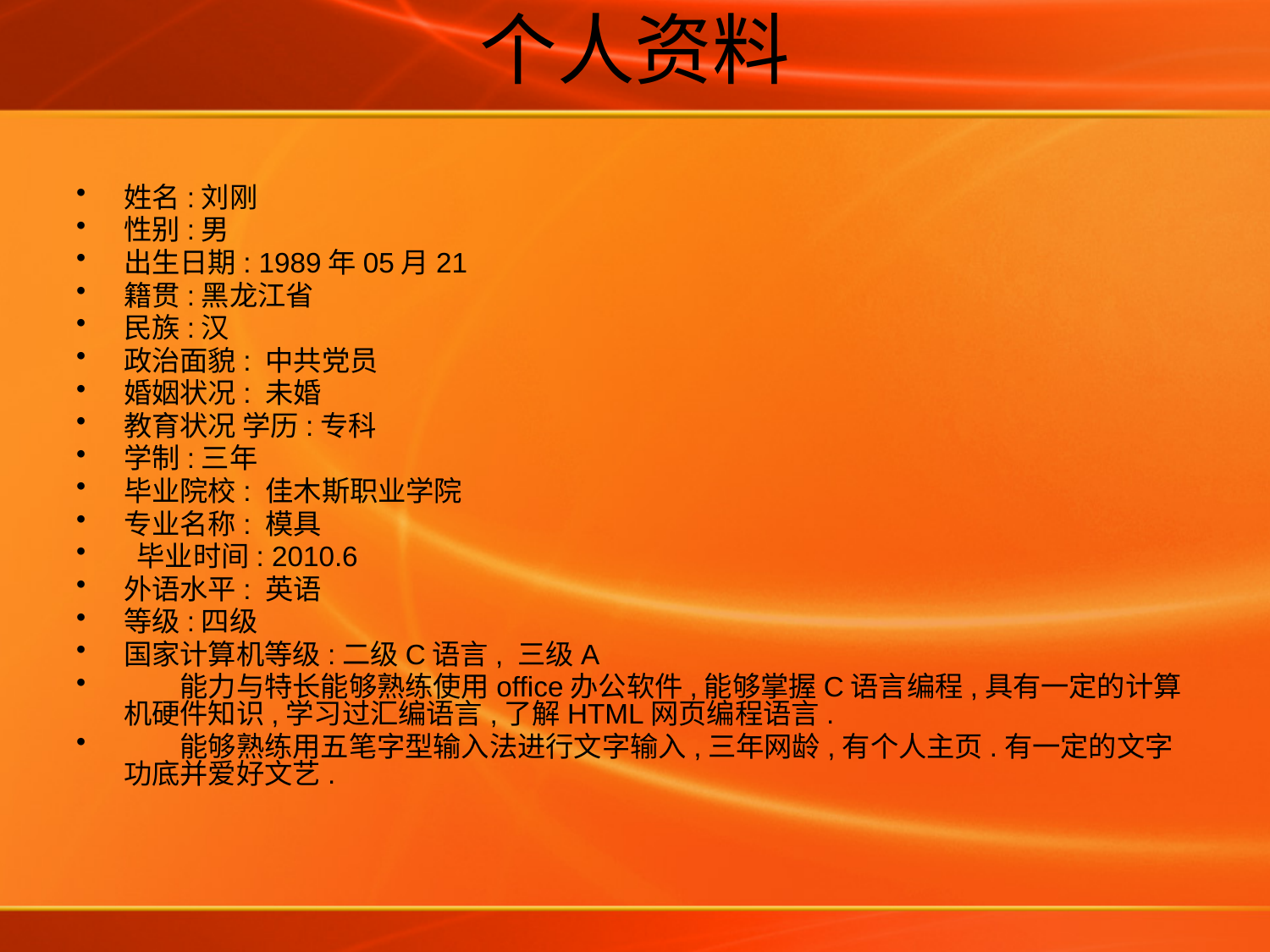

# 个人资料
姓名:刘刚
性别:男
出生日期: 1989年05月21
籍贯:黑龙江省
民族:汉
政治面貌: 中共党员
婚姻状况: 未婚
教育状况 学历:专科
学制:三年
毕业院校: 佳木斯职业学院
专业名称: 模具
 毕业时间: 2010.6
外语水平: 英语
等级:四级
国家计算机等级:二级C语言, 三级A
　　能力与特长能够熟练使用office办公软件,能够掌握C语言编程,具有一定的计算机硬件知识,学习过汇编语言,了解HTML网页编程语言.
　　能够熟练用五笔字型输入法进行文字输入,三年网龄,有个人主页.有一定的文字功底并爱好文艺.